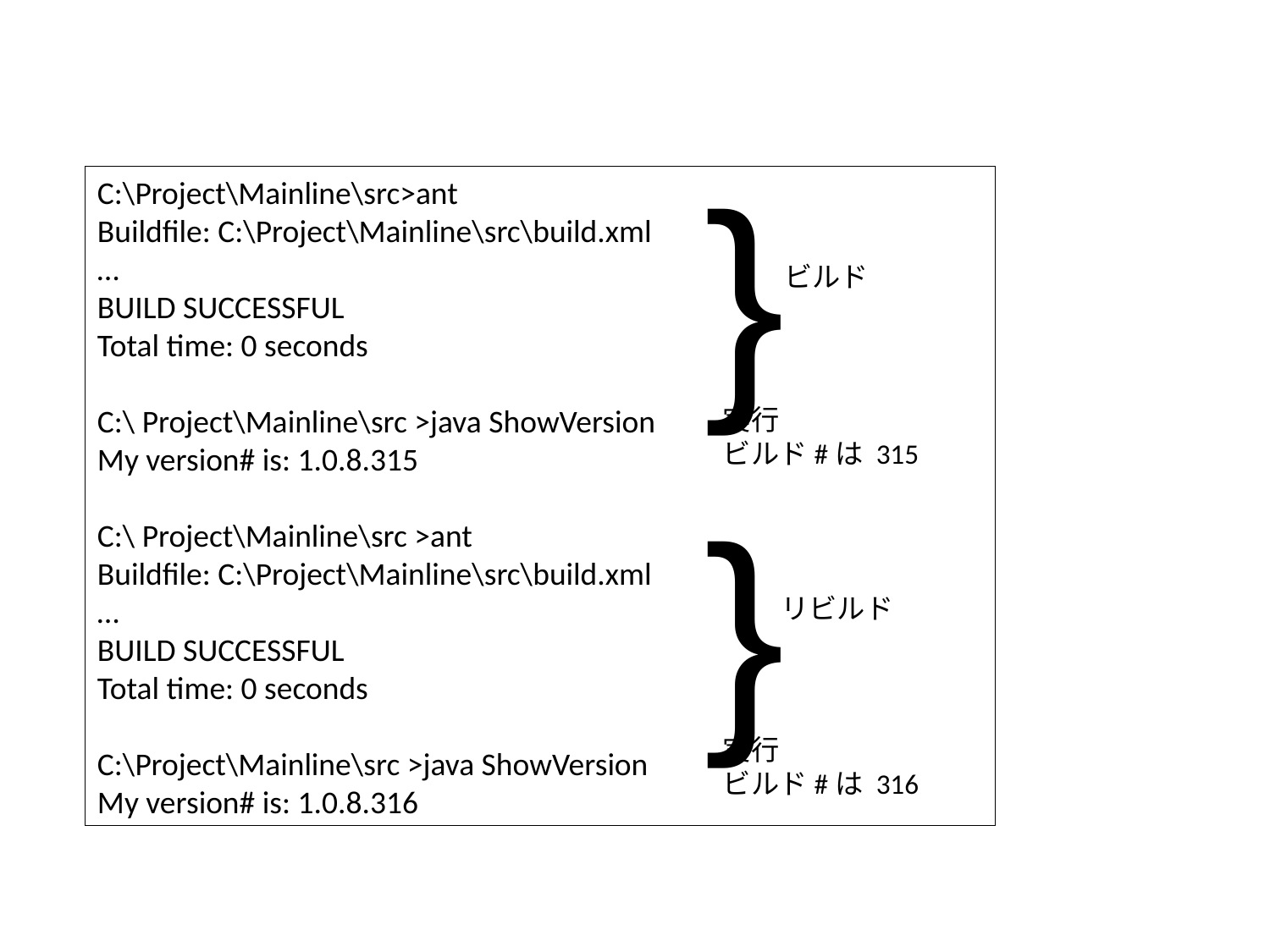

}
ビルド
C:\Project\Mainline\src>ant
Buildfile: C:\Project\Mainline\src\build.xml
…
BUILD SUCCESSFUL
Total time: 0 seconds

C:\ Project\Mainline\src >java ShowVersion
My version# is: 1.0.8.315

C:\ Project\Mainline\src >ant
Buildfile: C:\Project\Mainline\src\build.xml
…
BUILD SUCCESSFUL
Total time: 0 seconds

C:\Project\Mainline\src >java ShowVersion
My version# is: 1.0.8.316
実行
ビルド#は 315
}
リビルド
実行
ビルド#は 316